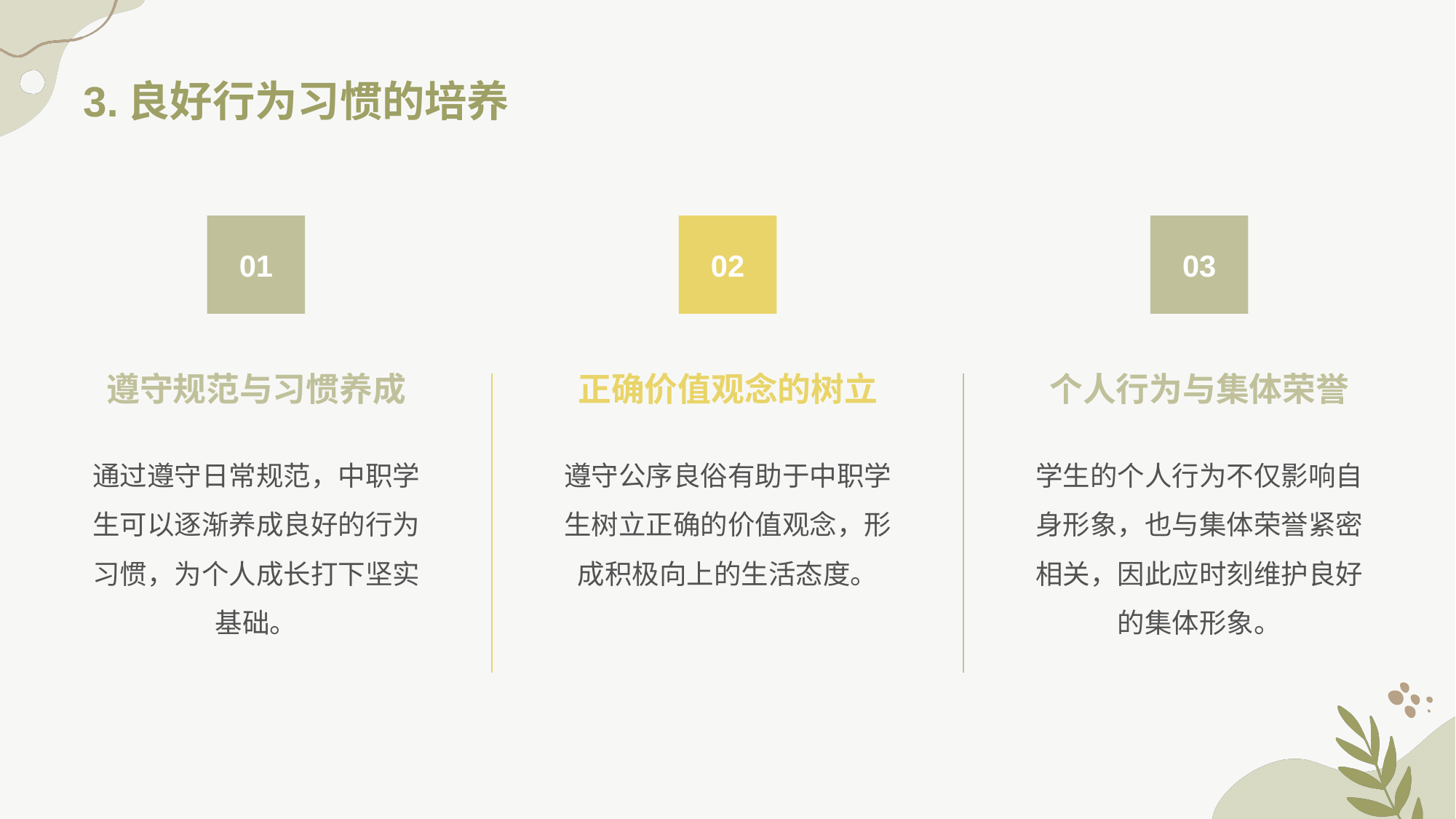

3.良好行为习惯的培养
01
02
03
遵守规范与习惯养成
正确价值观念的树立
个人行为与集体荣誉
通过遵守日常规范，中职学生可以逐渐养成良好的行为习惯，为个人成长打下坚实基础。
遵守公序良俗有助于中职学生树立正确的价值观念，形成积极向上的生活态度。
学生的个人行为不仅影响自身形象，也与集体荣誉紧密相关，因此应时刻维护良好的集体形象。